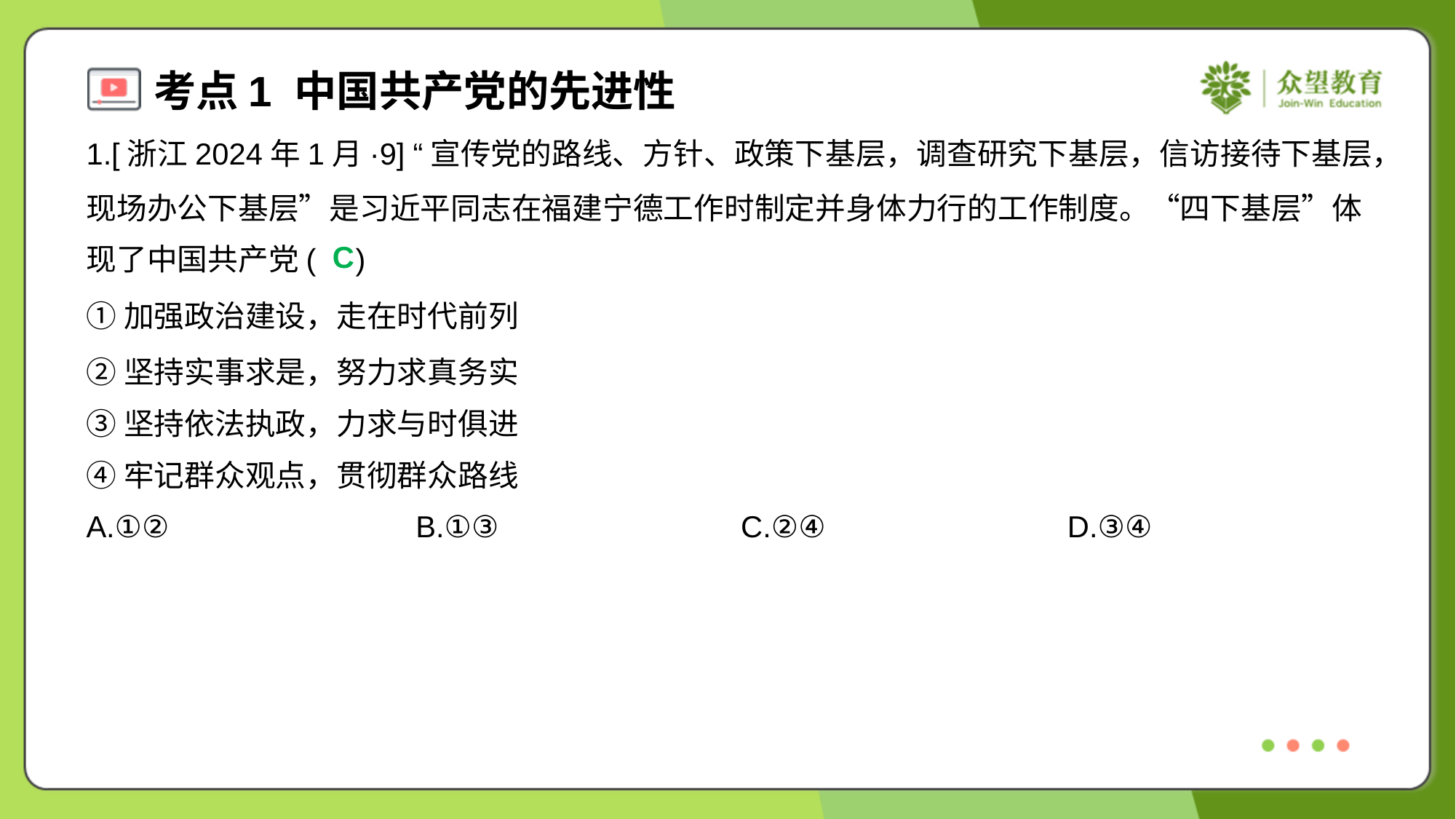

1.[浙江2024年1月·9] “宣传党的路线、方针、政策下基层，调查研究下基层，信访接待下基层，
现场办公下基层”是习近平同志在福建宁德工作时制定并身体力行的工作制度。“四下基层”体
现了中国共产党(     )
C
①加强政治建设，走在时代前列
②坚持实事求是，努力求真务实
③坚持依法执政，力求与时俱进
④牢记群众观点，贯彻群众路线
A.①②	B.①③	C.②④	D.③④